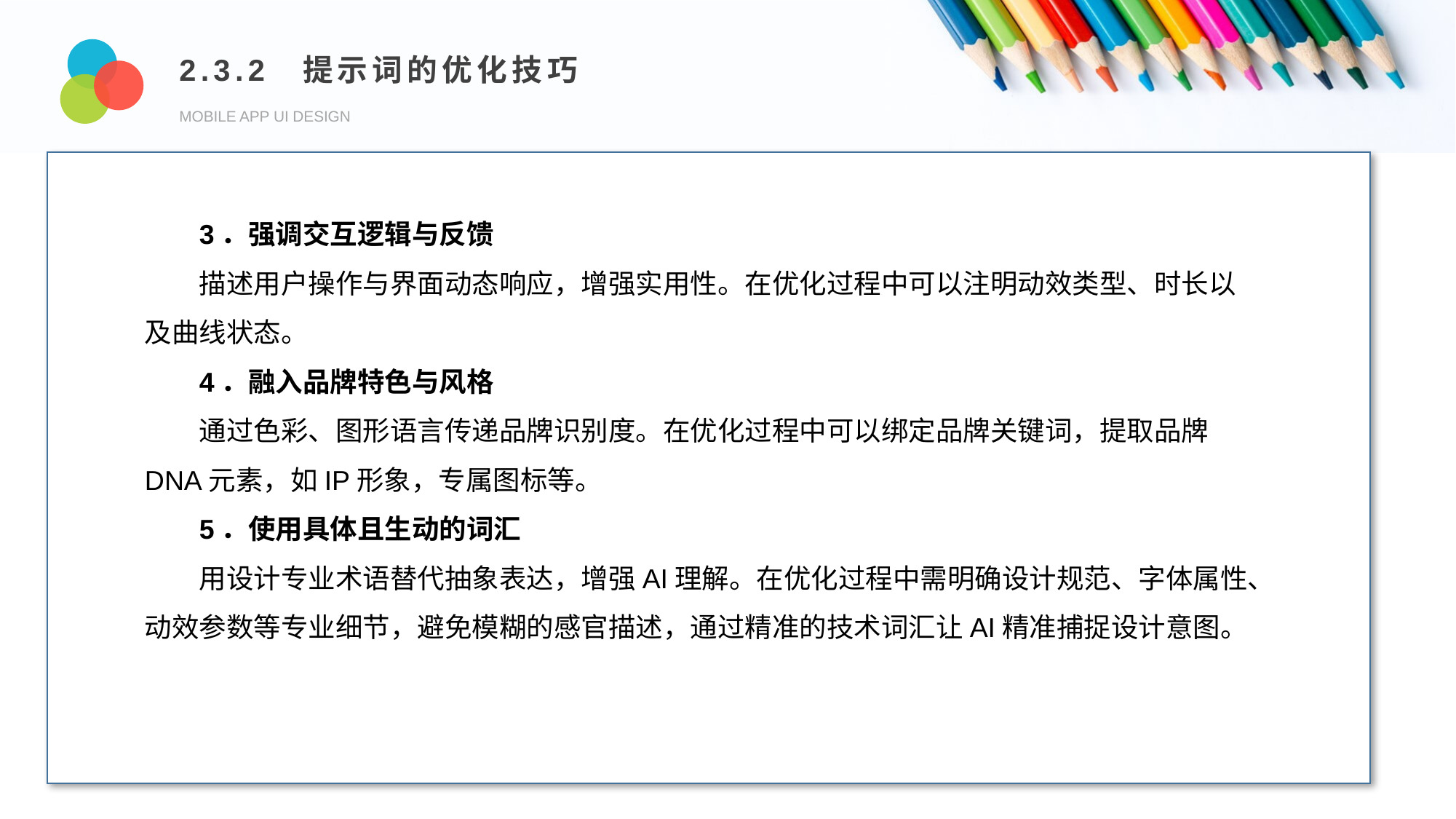

2.3.2  提示词的优化技巧
MOBILE APP UI DESIGN
Design and Production
3．强调交互逻辑与反馈
描述用户操作与界面动态响应，增强实用性。在优化过程中可以注明动效类型、时长以及曲线状态。
4．融入品牌特色与风格
通过色彩、图形语言传递品牌识别度。在优化过程中可以绑定品牌关键词，提取品牌DNA元素，如IP形象，专属图标等。
5．使用具体且生动的词汇
用设计专业术语替代抽象表达，增强AI理解。在优化过程中需明确设计规范、字体属性、动效参数等专业细节，避免模糊的感官描述，通过精准的技术词汇让AI精准捕捉设计意图。